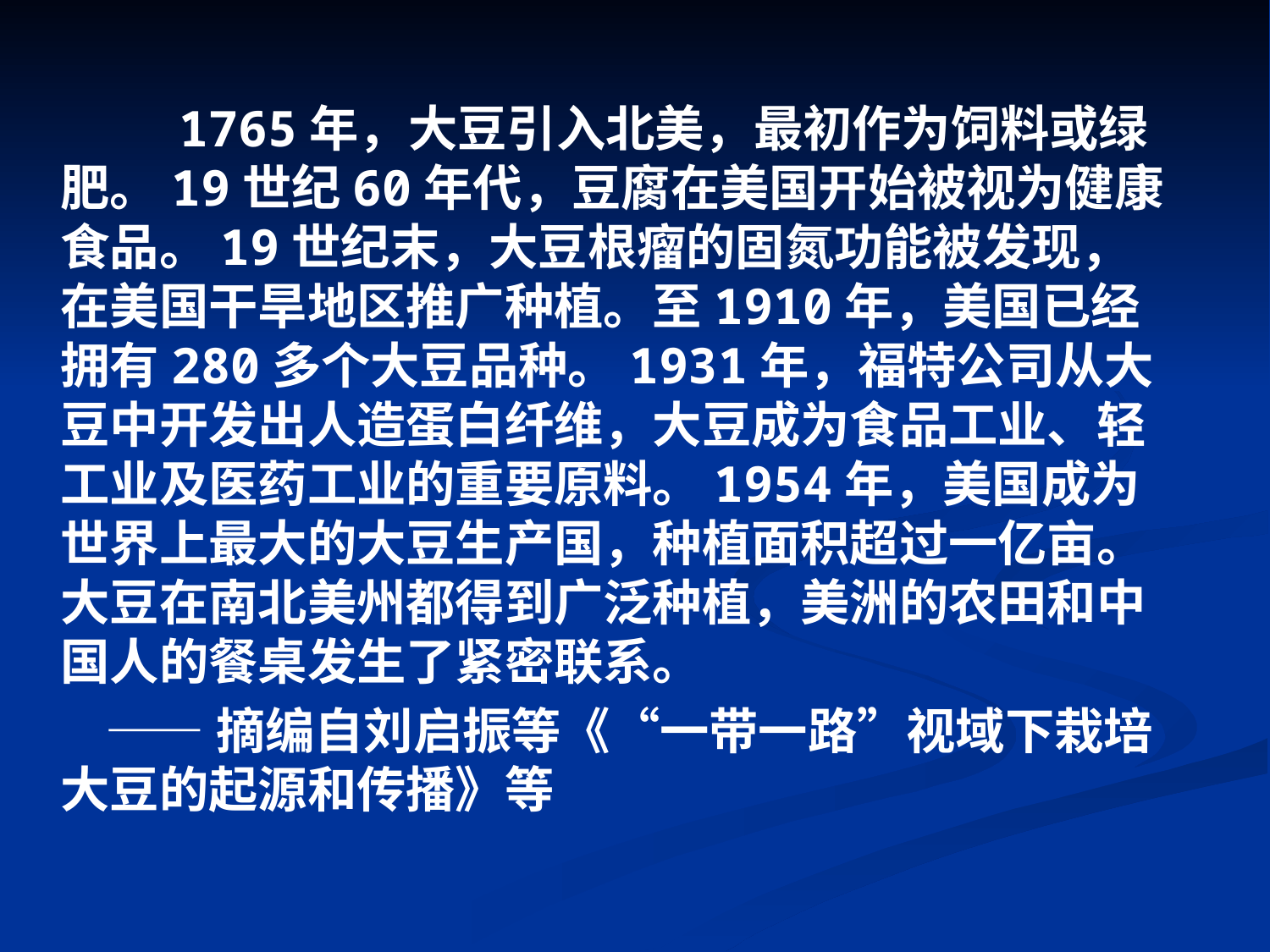

1765年，大豆引入北美，最初作为饲料或绿肥。19世纪60年代，豆腐在美国开始被视为健康食品。19世纪末，大豆根瘤的固氮功能被发现，在美国干旱地区推广种植。至1910年，美国已经拥有280多个大豆品种。1931年，福特公司从大豆中开发出人造蛋白纤维，大豆成为食品工业、轻工业及医药工业的重要原料。1954年，美国成为世界上最大的大豆生产国，种植面积超过一亿亩。大豆在南北美州都得到广泛种植，美洲的农田和中国人的餐桌发生了紧密联系。
    ——摘编自刘启振等《“一带一路”视域下栽培大豆的起源和传播》等